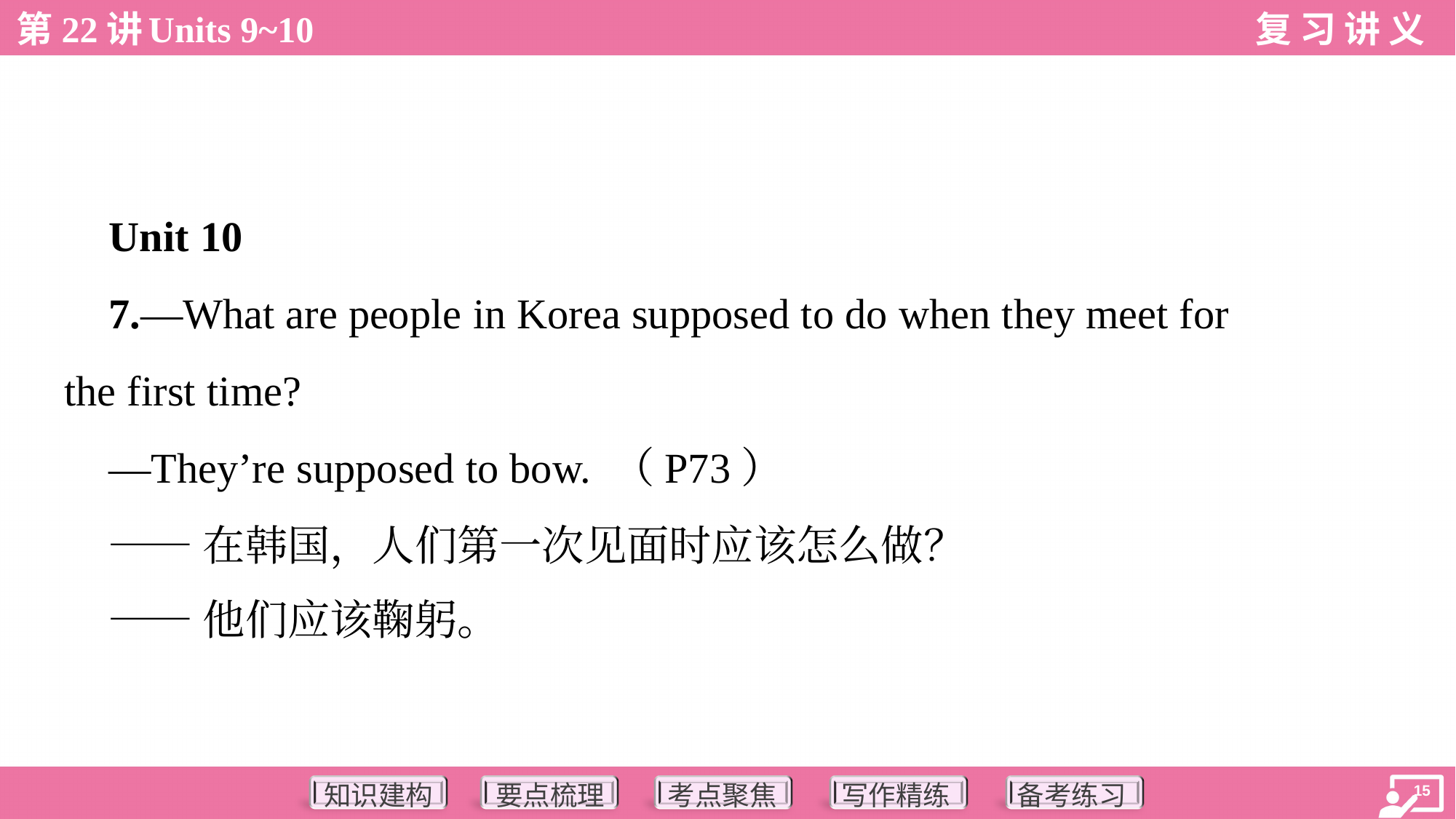

Unit 10
    7.—What are people in Korea supposed to do when they meet for
the first time?
    —They’re supposed to bow. （P73）
    ——在韩国，人们第一次见面时应该怎么做？
    ——他们应该鞠躬。